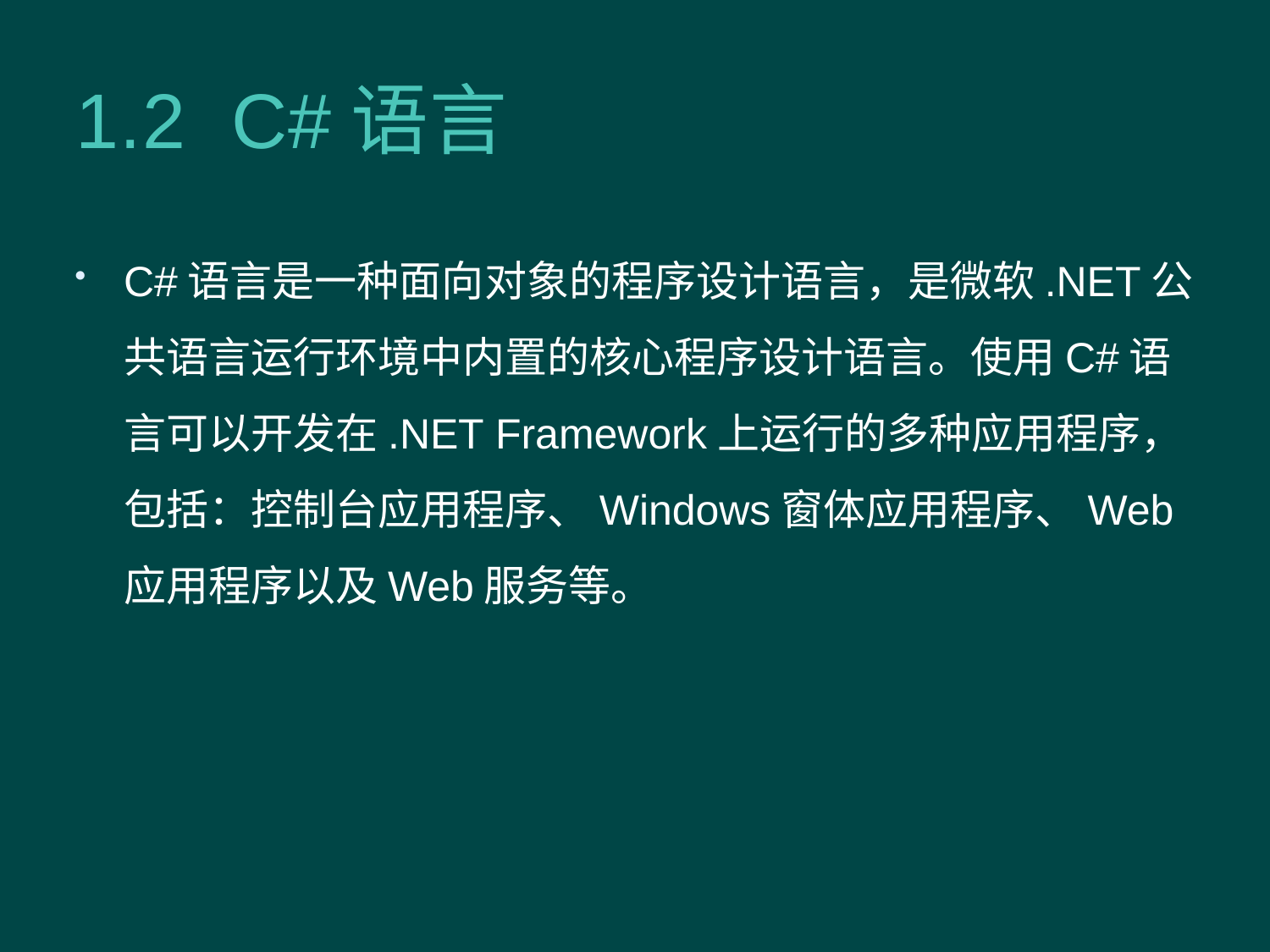

# 1.2  C#语言
C#语言是一种面向对象的程序设计语言，是微软.NET公共语言运行环境中内置的核心程序设计语言。使用C#语言可以开发在.NET Framework上运行的多种应用程序，包括：控制台应用程序、Windows窗体应用程序、Web应用程序以及Web服务等。